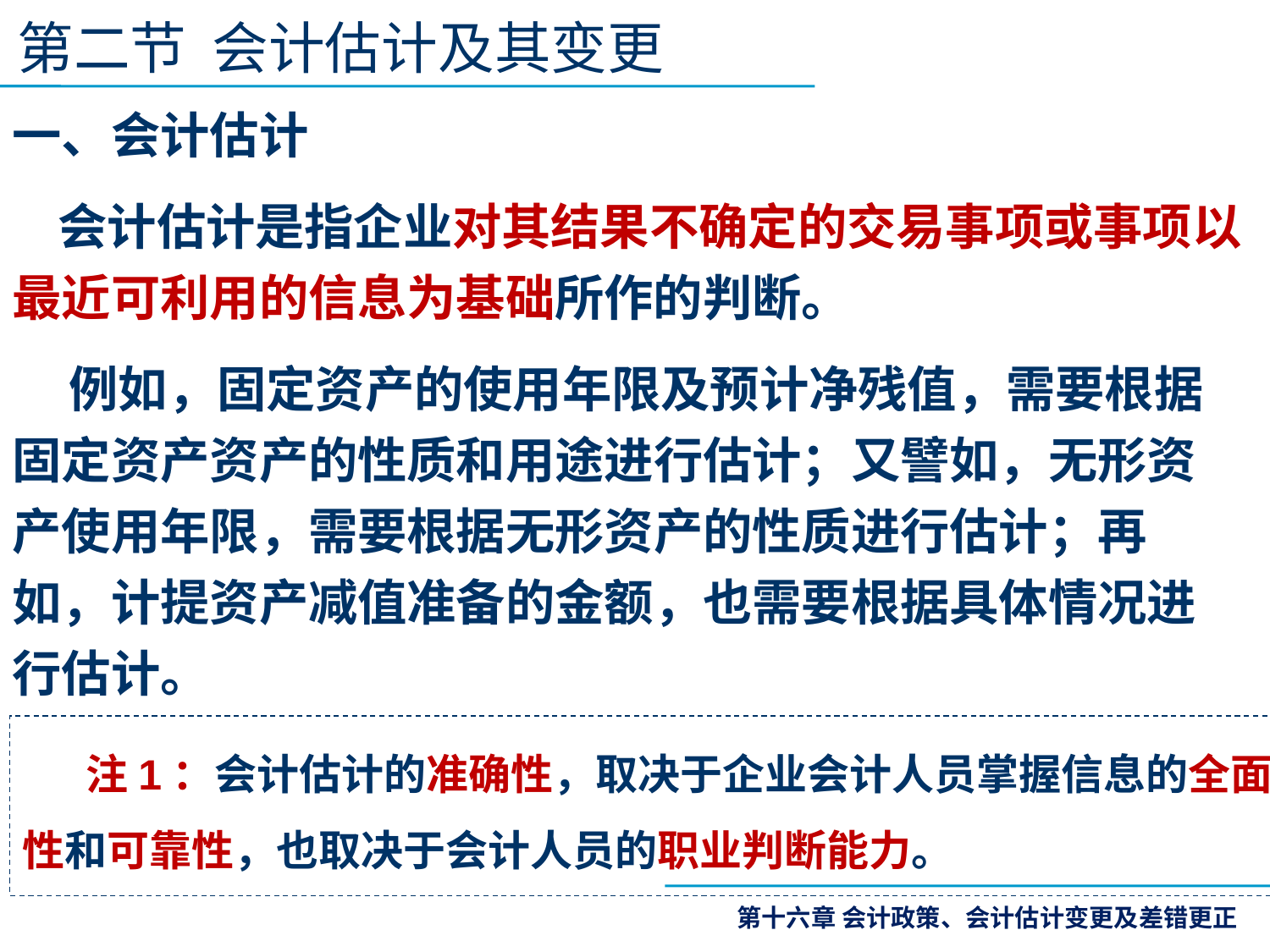

第二节  会计估计及其变更
一、会计估计
   会计估计是指企业对其结果不确定的交易事项或事项以最近可利用的信息为基础所作的判断。
    例如，固定资产的使用年限及预计净残值，需要根据固定资产资产的性质和用途进行估计；又譬如，无形资产使用年限，需要根据无形资产的性质进行估计；再如，计提资产减值准备的金额，也需要根据具体情况进行估计。
注1：会计估计的准确性，取决于企业会计人员掌握信息的全面性和可靠性，也取决于会计人员的职业判断能力。